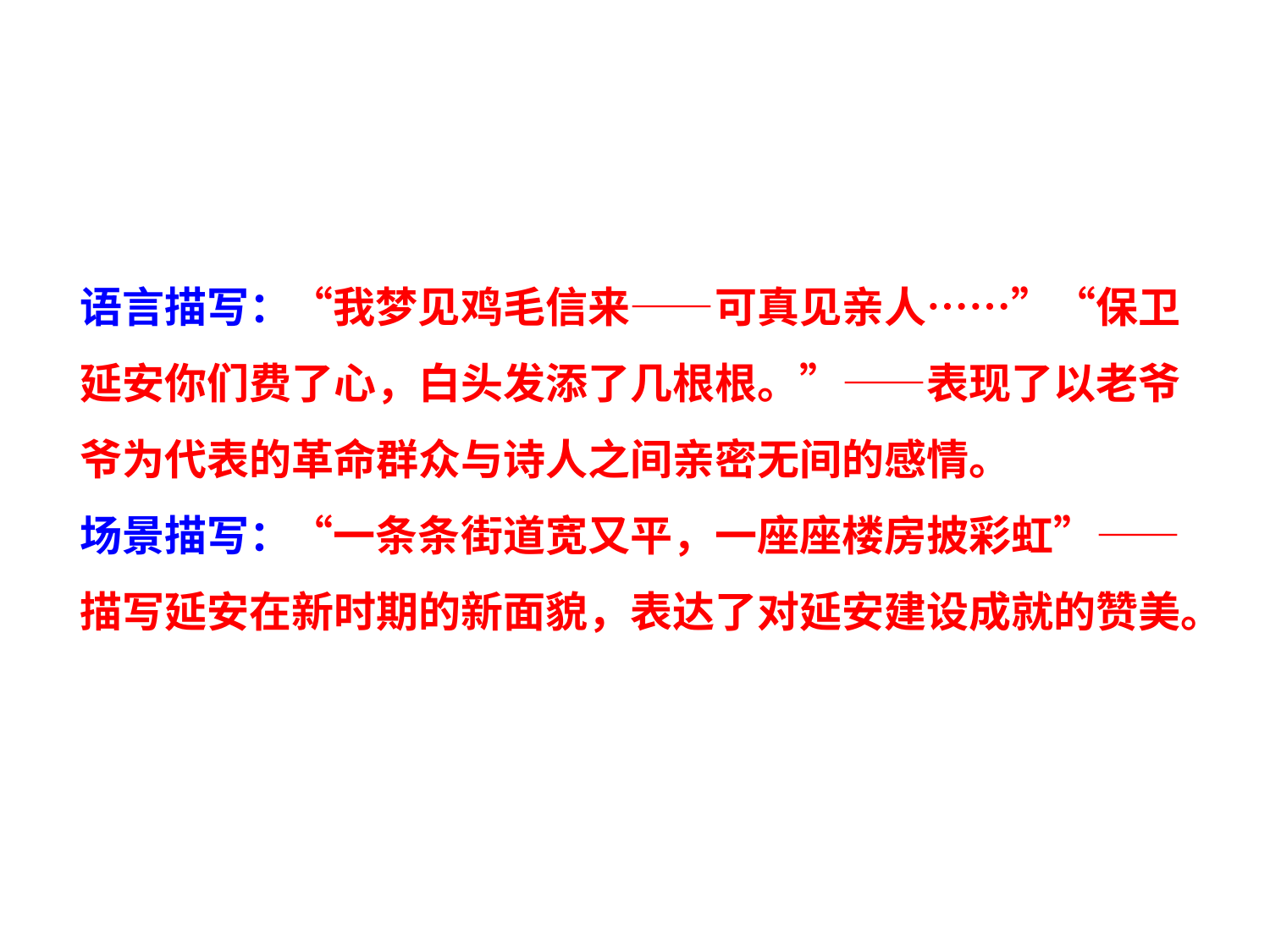

语言描写：“我梦见鸡毛信来——可真见亲人……”“保卫延安你们费了心，白头发添了几根根。”——表现了以老爷爷为代表的革命群众与诗人之间亲密无间的感情。
场景描写：“一条条街道宽又平，一座座楼房披彩虹”——描写延安在新时期的新面貌，表达了对延安建设成就的赞美。